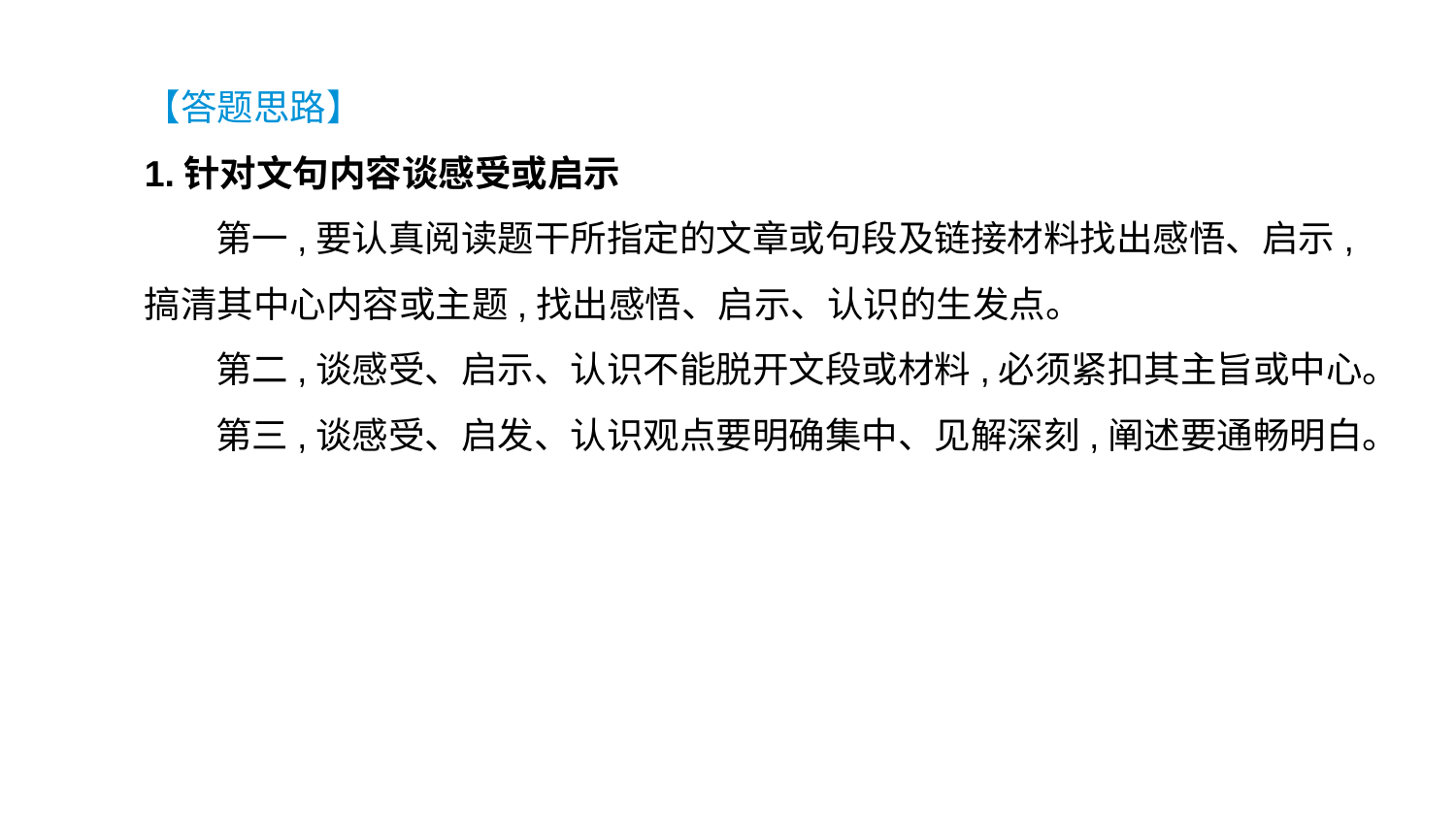

【答题思路】
1.针对文句内容谈感受或启示
第一,要认真阅读题干所指定的文章或句段及链接材料找出感悟、启示,搞清其中心内容或主题,找出感悟、启示、认识的生发点。
第二,谈感受、启示、认识不能脱开文段或材料,必须紧扣其主旨或中心。
第三,谈感受、启发、认识观点要明确集中、见解深刻,阐述要通畅明白。